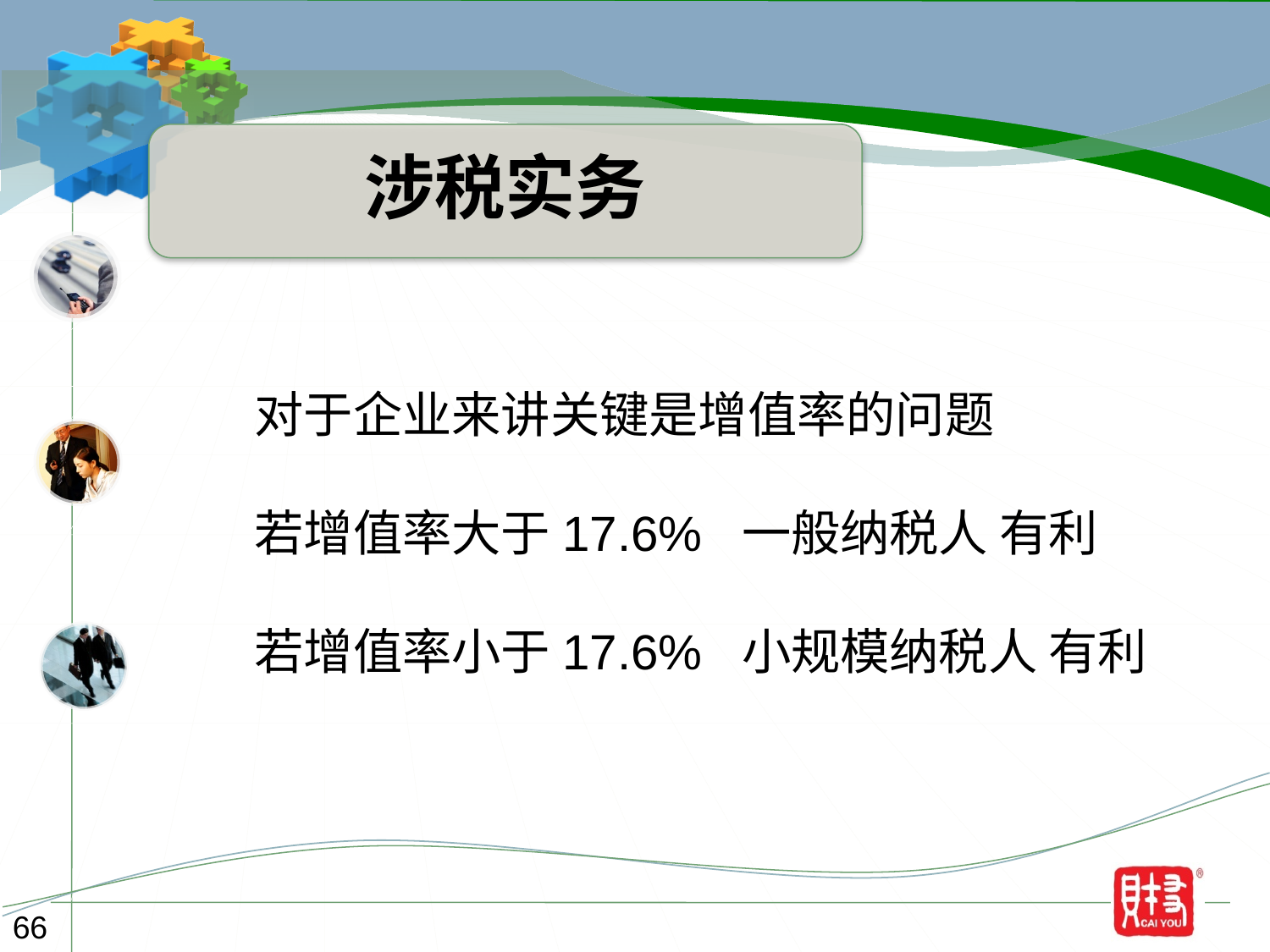

涉税实务
对于企业来讲关键是增值率的问题

若增值率大于17.6%  一般纳税人 有利

若增值率小于17.6%  小规模纳税人 有利
66